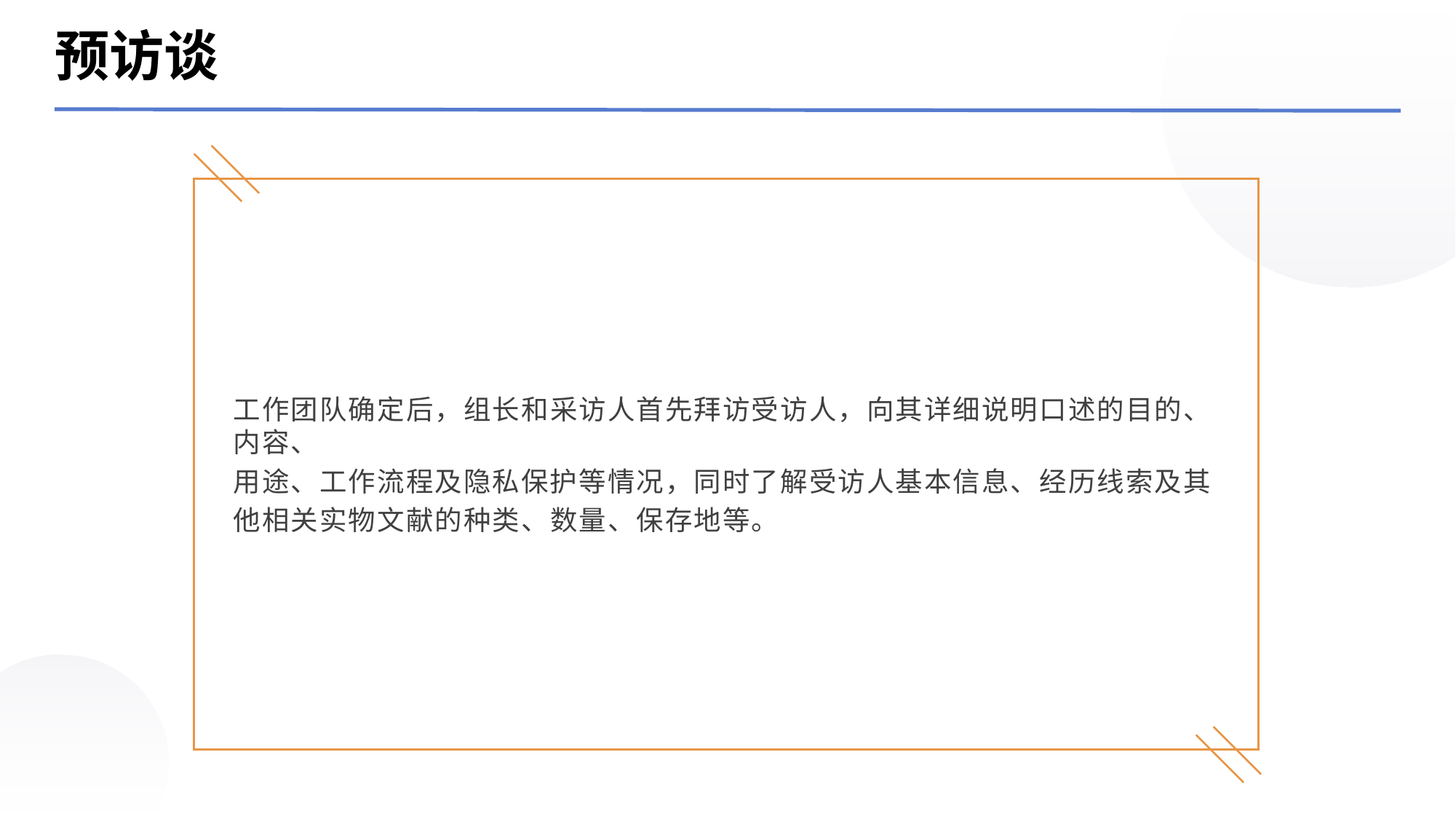

预访谈

工作团队确定后，组长和采访人首先拜访受访人，向其详细说明口述的目的、内容、
用途、工作流程及隐私保护等情况，同时了解受访人基本信息、经历线索及其他相关实物文献的种类、数量、保存地等。